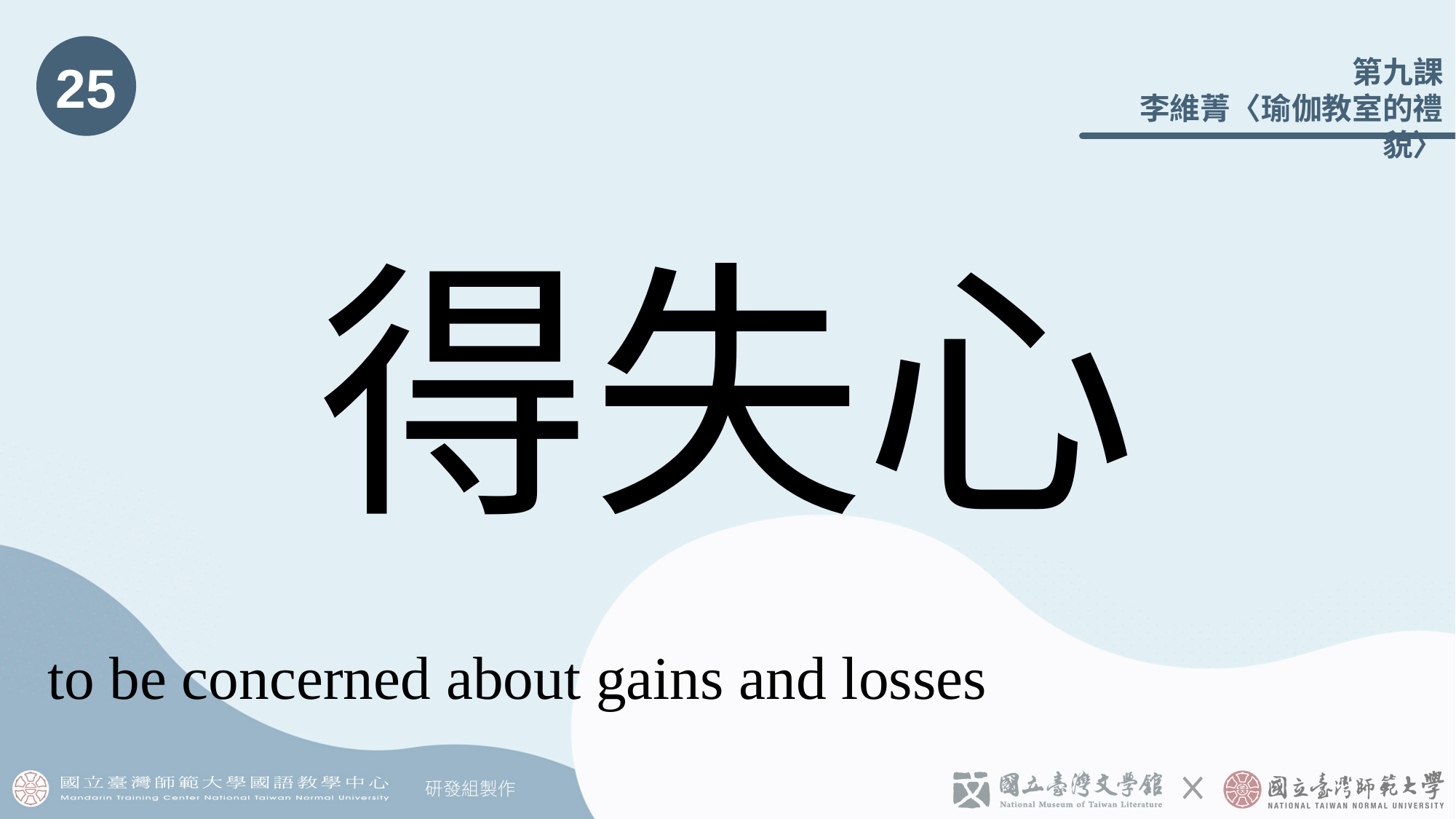

25
# 得失心
to be concerned about gains and losses